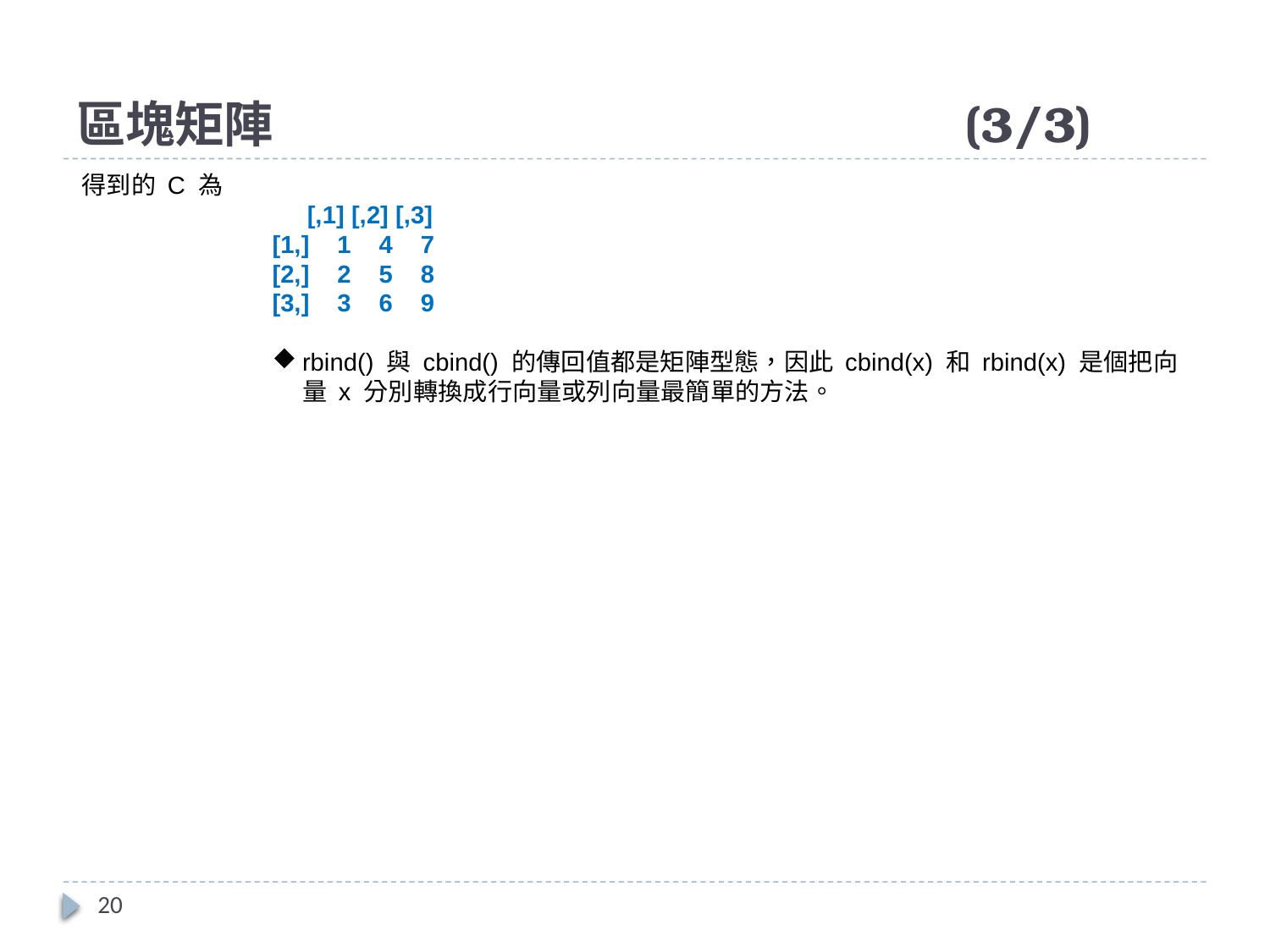

# 區塊矩陣						(3/3)
得到的 C 為
     [,1] [,2] [,3]
[1,]    1    4    7
[2,]    2    5    8
[3,]    3    6    9

rbind() 與 cbind() 的傳回值都是矩陣型態，因此 cbind(x) 和 rbind(x) 是個把向量 x 分別轉換成行向量或列向量最簡單的方法。
20